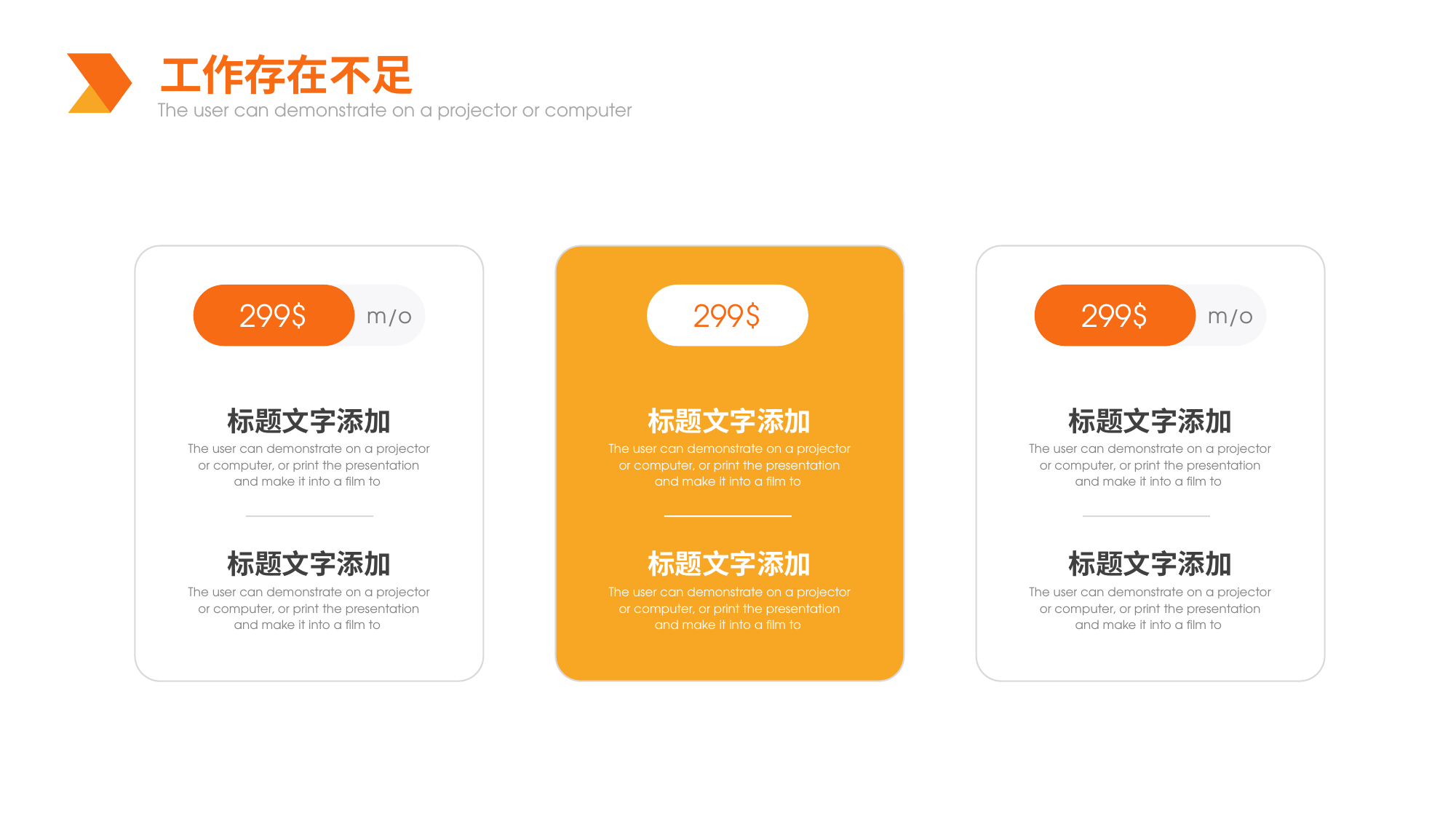

工作存在不足
The user can demonstrate on a projector or computer

299$
m/o
标题文字添加
The user can demonstrate on a projector or computer, or print the presentation and make it into a film to

标题文字添加
The user can demonstrate on a projector or computer, or print the presentation and make it into a film to

299$
标题文字添加
The user can demonstrate on a projector or computer, or print the presentation and make it into a film to

标题文字添加
The user can demonstrate on a projector or computer, or print the presentation and make it into a film to

299$
m/o
标题文字添加
The user can demonstrate on a projector or computer, or print the presentation and make it into a film to

标题文字添加
The user can demonstrate on a projector or computer, or print the presentation and make it into a film to